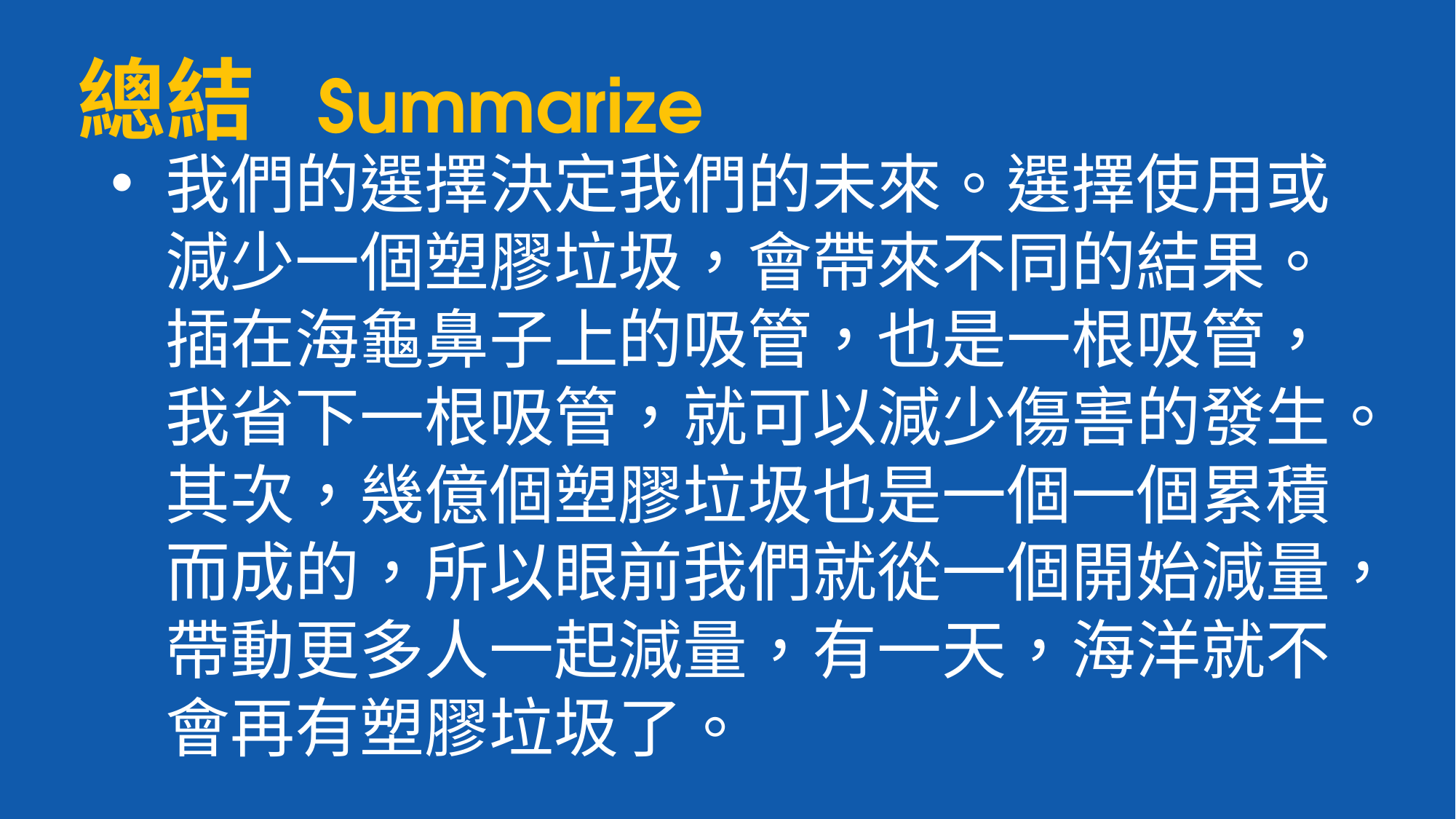

# 總結  Summarize
我們的選擇決定我們的未來。選擇使用或減少一個塑膠垃圾，會帶來不同的結果。插在海龜鼻子上的吸管，也是一根吸管，我省下一根吸管，就可以減少傷害的發生。其次，幾億個塑膠垃圾也是一個一個累積而成的，所以眼前我們就從一個開始減量，帶動更多人一起減量，有一天，海洋就不會再有塑膠垃圾了。